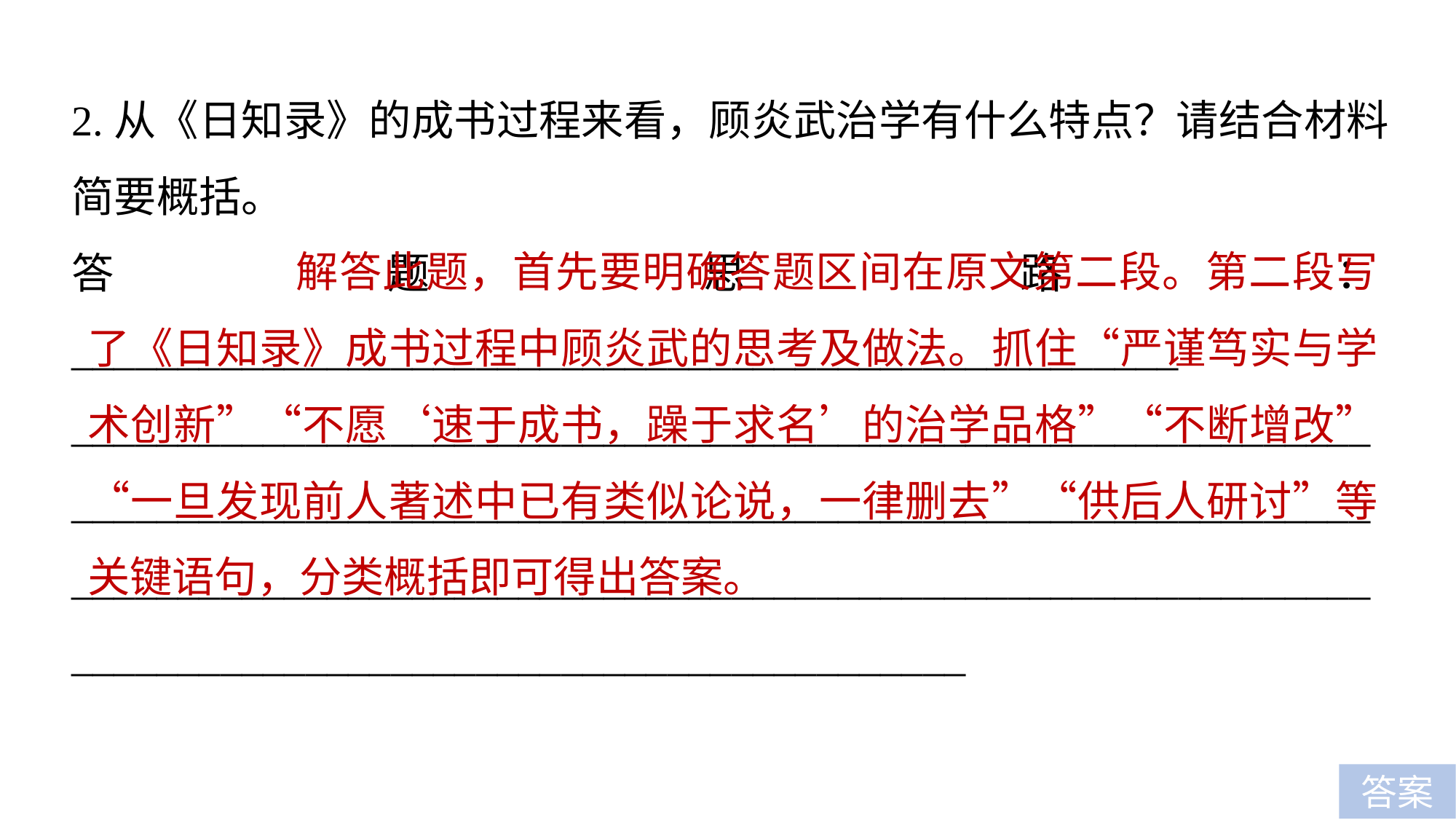

2.从《日知录》的成书过程来看，顾炎武治学有什么特点？请结合材料简要概括。
答题思路：____________________________________________________
_________________________________________________________________________________________________________________________________________________________________________________________________________________________________
                   解答此题，首先要明确答题区间在原文第二段。第二段写了《日知录》成书过程中顾炎武的思考及做法。抓住“严谨笃实与学术创新”“不愿‘速于成书，躁于求名’的治学品格”“不断增改”“一旦发现前人著述中已有类似论说，一律删去”“供后人研讨”等关键语句，分类概括即可得出答案。
答案